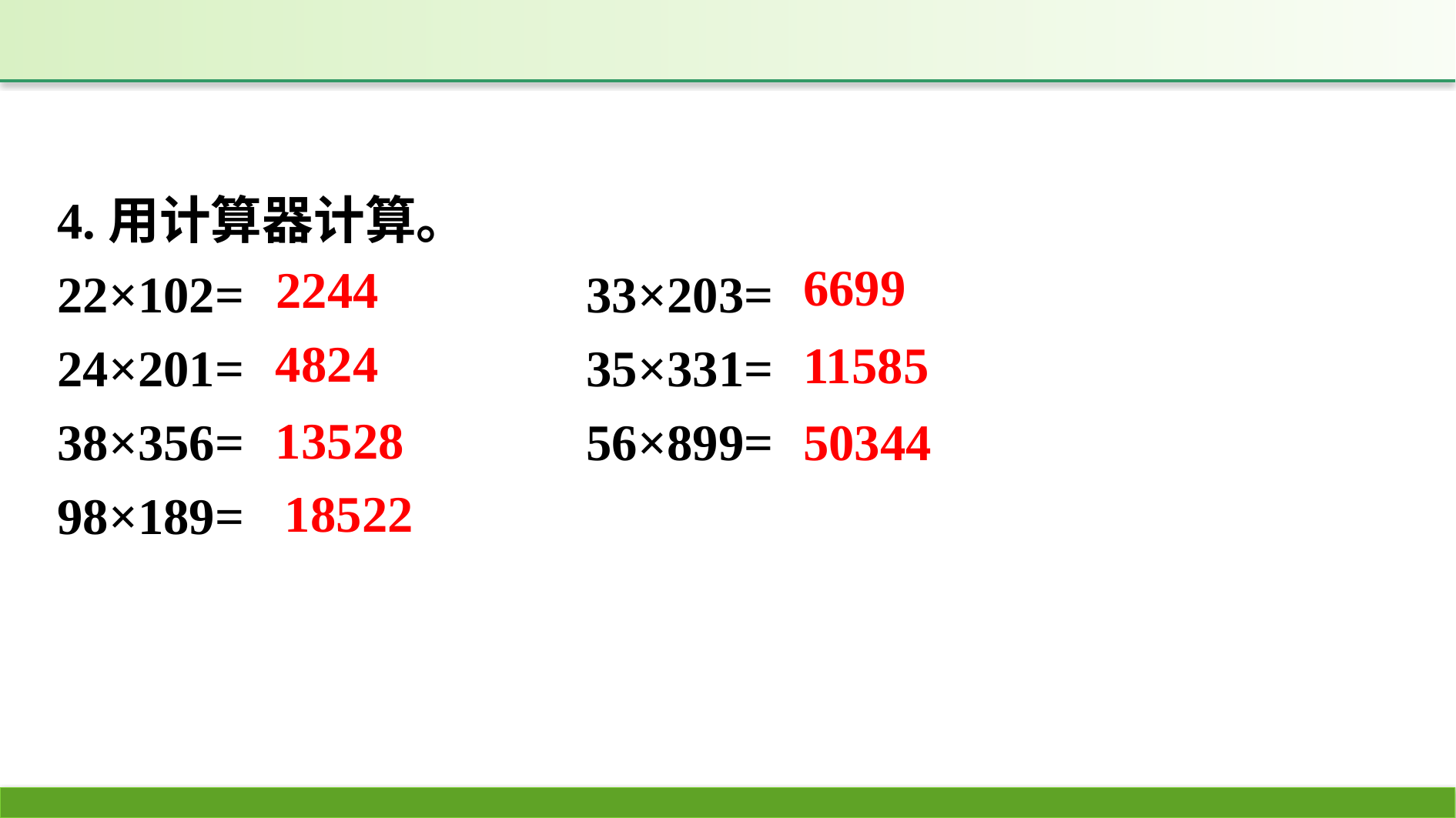

4.用计算器计算。
22×102=　　　 		33×203=
24×201=			35×331=
38×356=			56×899=
98×189=
6699
2244
4824
11585
13528
50344
18522